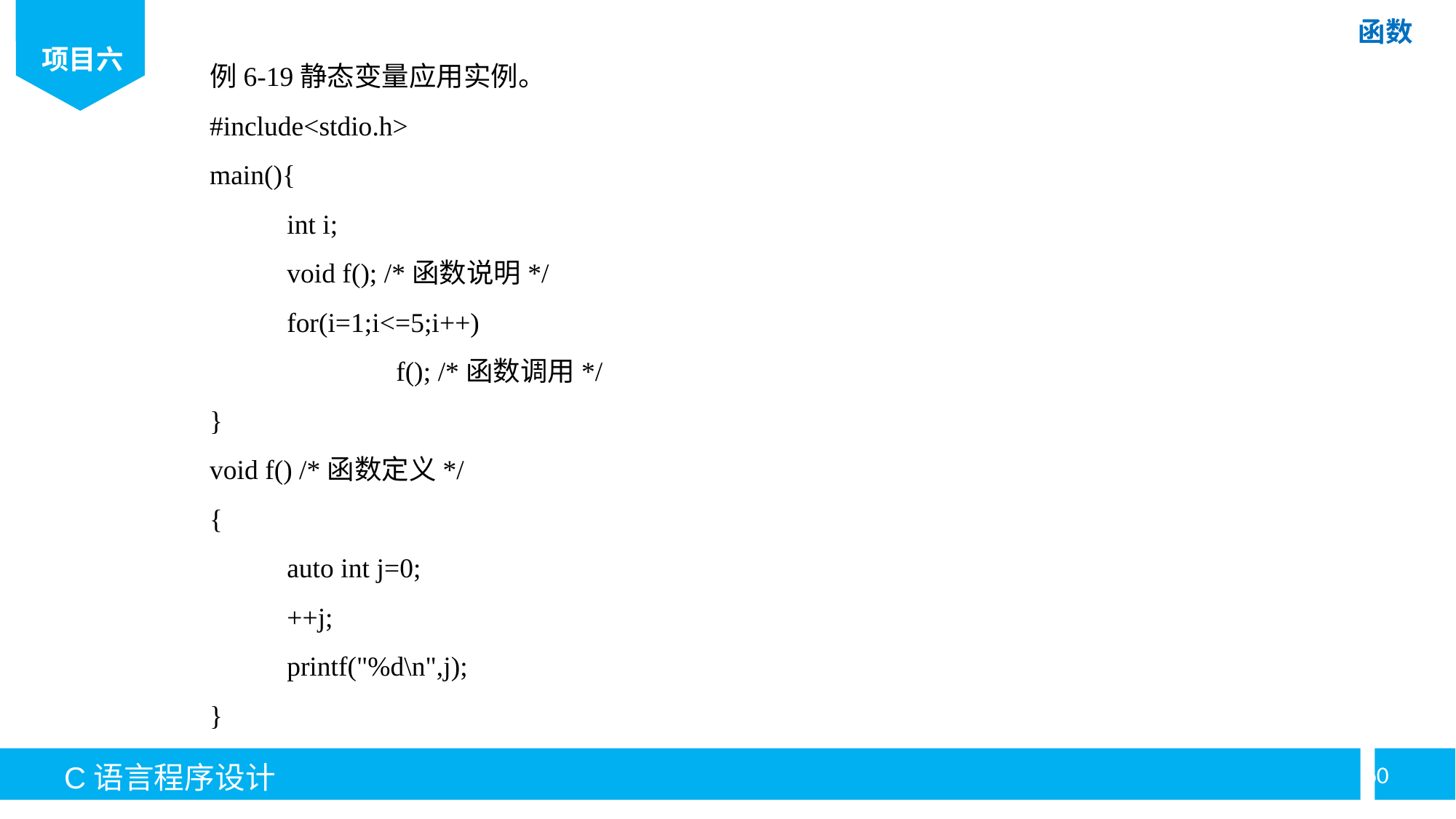

例6-19静态变量应用实例。
#include<stdio.h>
main(){
	int i;
	void f(); /*函数说明*/
	for(i=1;i<=5;i++)
		f(); /*函数调用*/
}
void f() /*函数定义*/
{
	auto int j=0;
	++j;
	printf("%d\n",j);
}